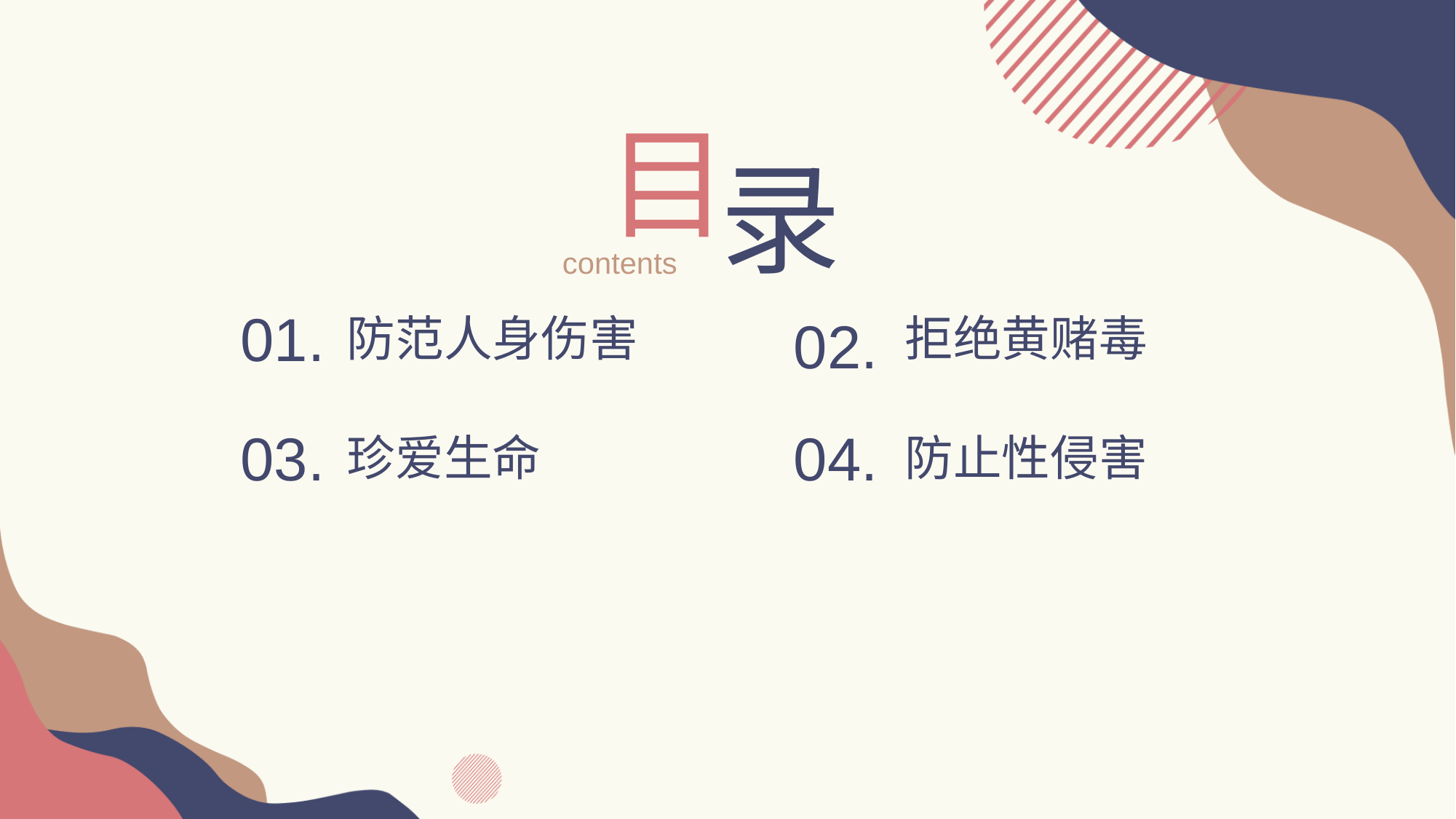

目
录
contents
01.
防范人身伤害
02.
拒绝黄赌毒
04.
03.
珍爱生命
防止性侵害